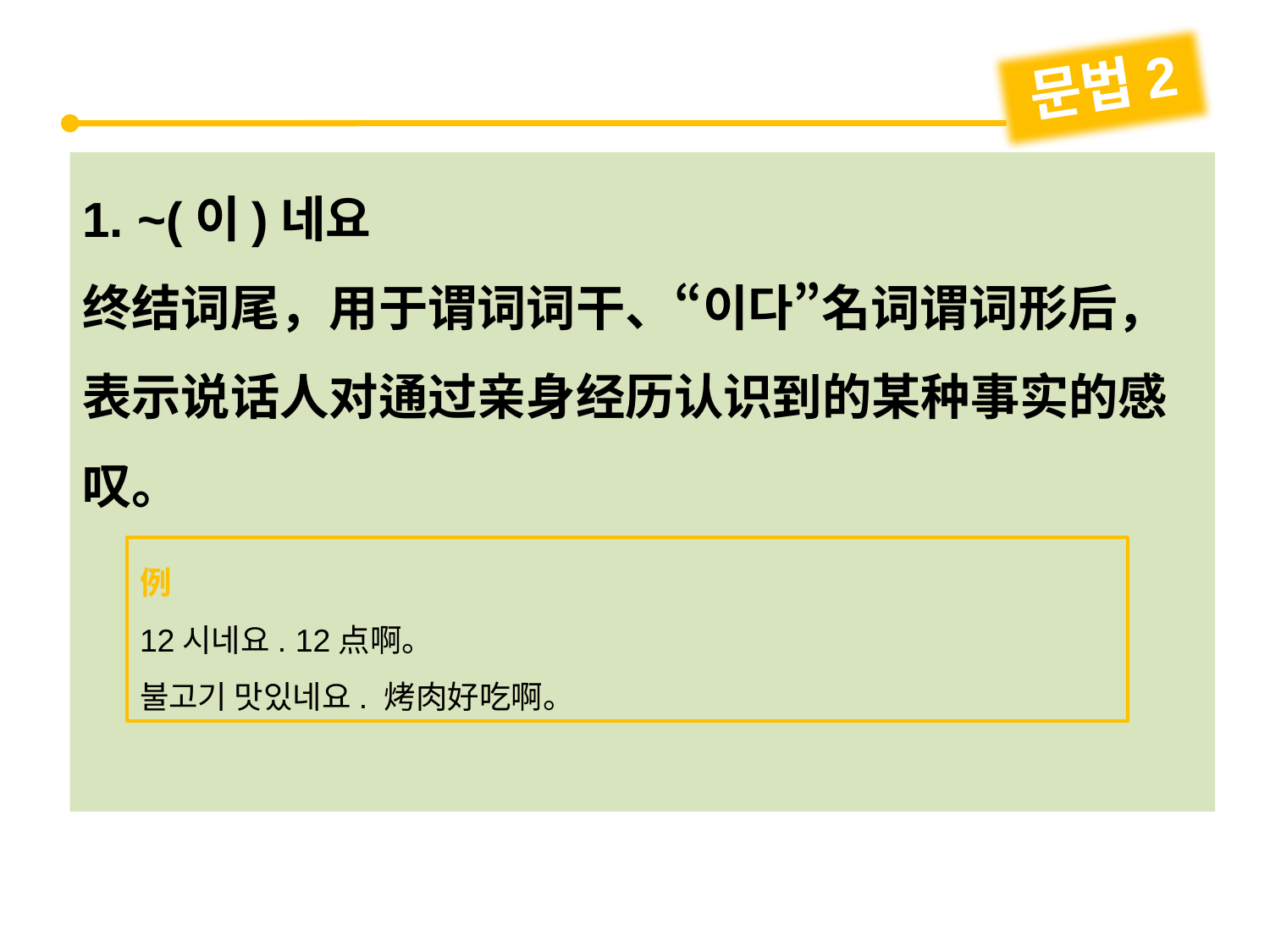

문법2
1. ~(이)네요
终结词尾，用于谓词词干、“이다”名词谓词形后，表示说话人对通过亲身经历认识到的某种事实的感叹。

例
12시네요. 12点啊。
불고기 맛있네요. 烤肉好吃啊。